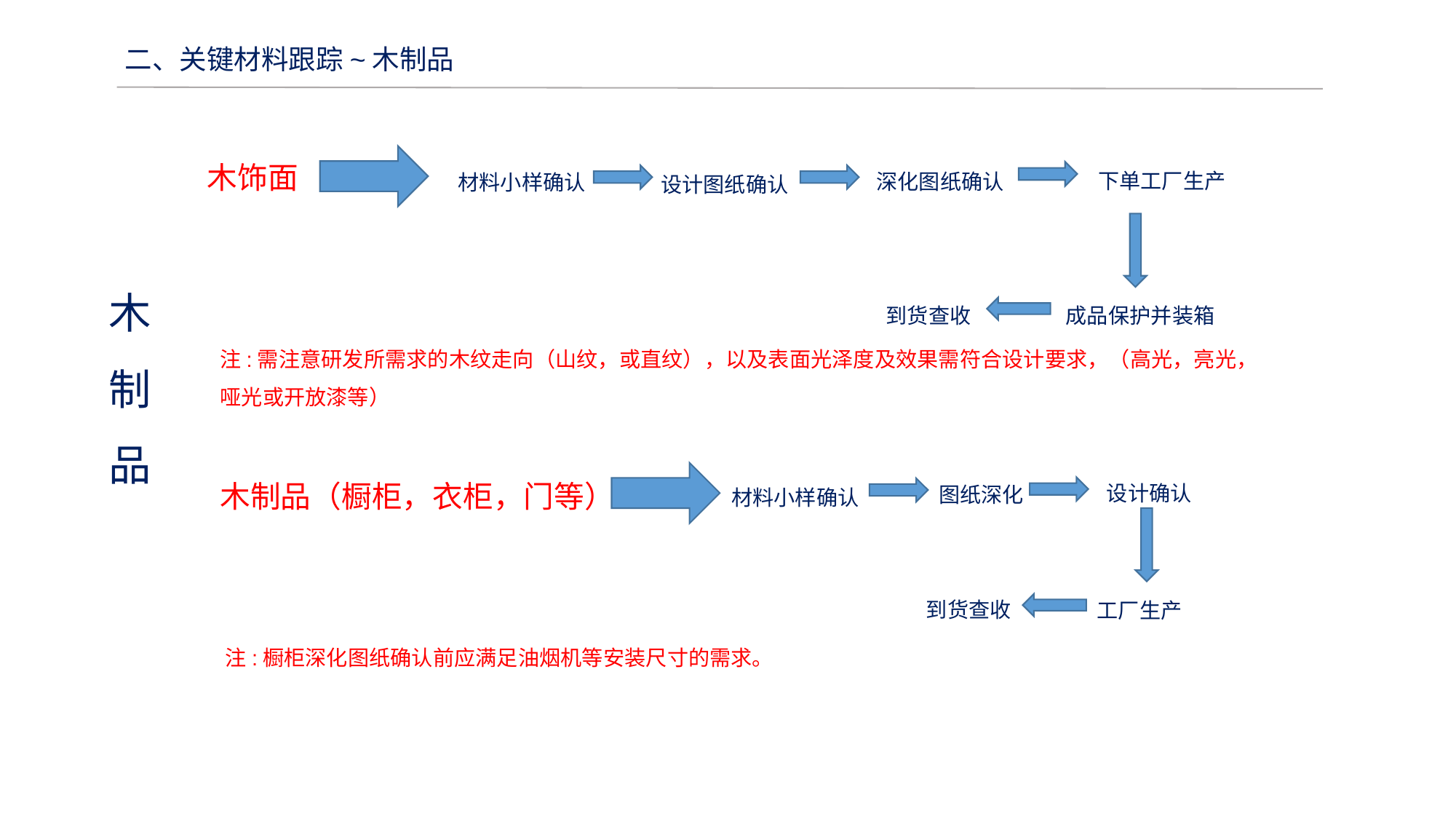

二、关键材料跟踪~木制品

下单工厂生产
深化图纸确认
材料小样确认
木饰面
设计图纸确认

到货查收
成品保护并装箱
木

制

品

注:需注意研发所需求的木纹走向（山纹，或直纹），以及表面光泽度及效果需符合设计要求，（高光，亮光，哑光或开放漆等）

设计确认

图纸深化
材料小样确认
木制品（橱柜，衣柜，门等）

到货查收
工厂生产

注:橱柜深化图纸确认前应满足油烟机等安装尺寸的需求。